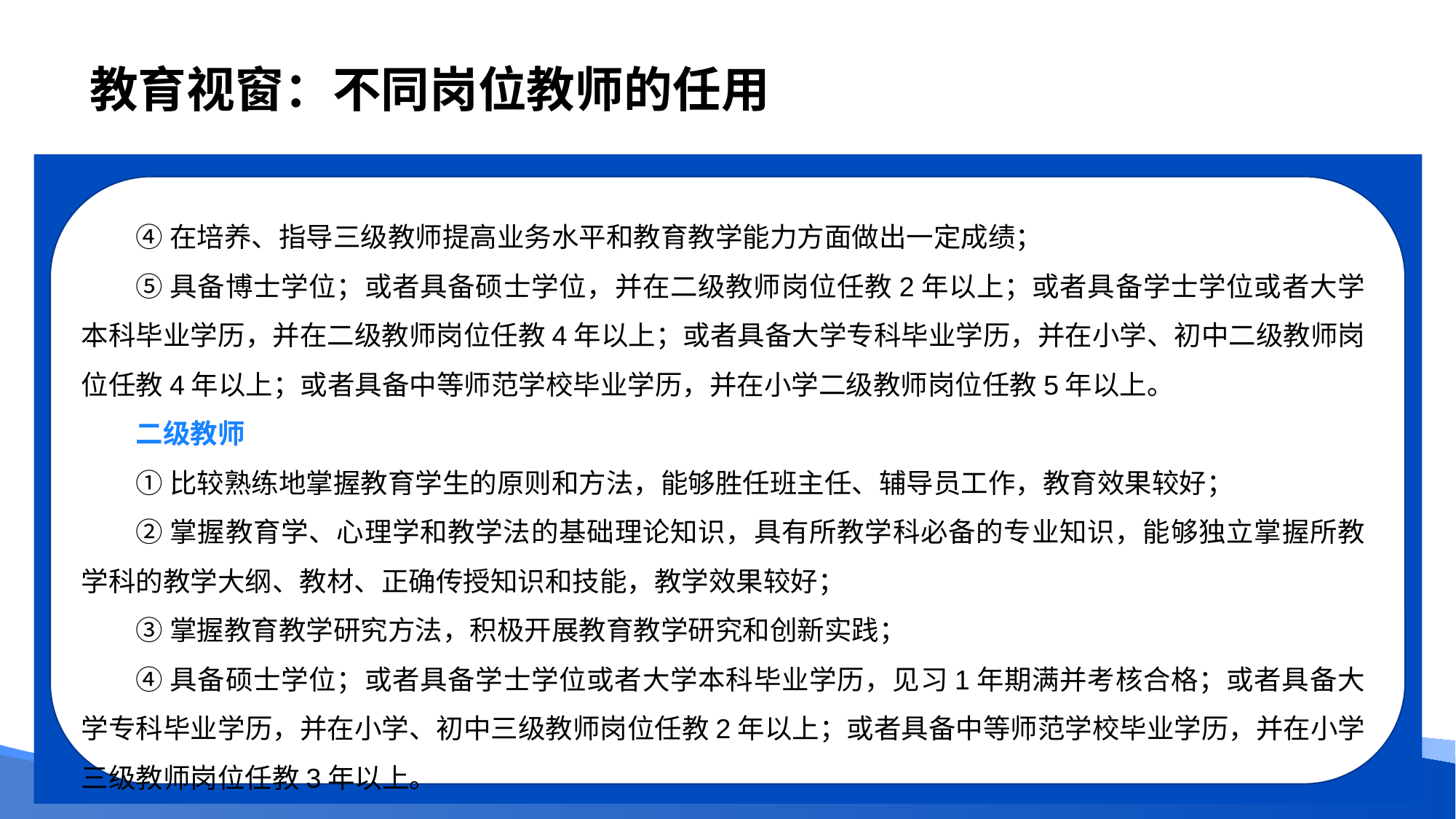

# 教育视窗：不同岗位教师的任用

④在培养、指导三级教师提高业务水平和教育教学能力方面做出一定成绩；
⑤具备博士学位；或者具备硕士学位，并在二级教师岗位任教2年以上；或者具备学士学位或者大学本科毕业学历，并在二级教师岗位任教4年以上；或者具备大学专科毕业学历，并在小学、初中二级教师岗位任教4年以上；或者具备中等师范学校毕业学历，并在小学二级教师岗位任教5年以上。
二级教师
①比较熟练地掌握教育学生的原则和方法，能够胜任班主任、辅导员工作，教育效果较好；
②掌握教育学、心理学和教学法的基础理论知识，具有所教学科必备的专业知识，能够独立掌握所教学科的教学大纲、教材、正确传授知识和技能，教学效果较好；
③掌握教育教学研究方法，积极开展教育教学研究和创新实践；
④具备硕士学位；或者具备学士学位或者大学本科毕业学历，见习1年期满并考核合格；或者具备大学专科毕业学历，并在小学、初中三级教师岗位任教2年以上；或者具备中等师范学校毕业学历，并在小学三级教师岗位任教3年以上。